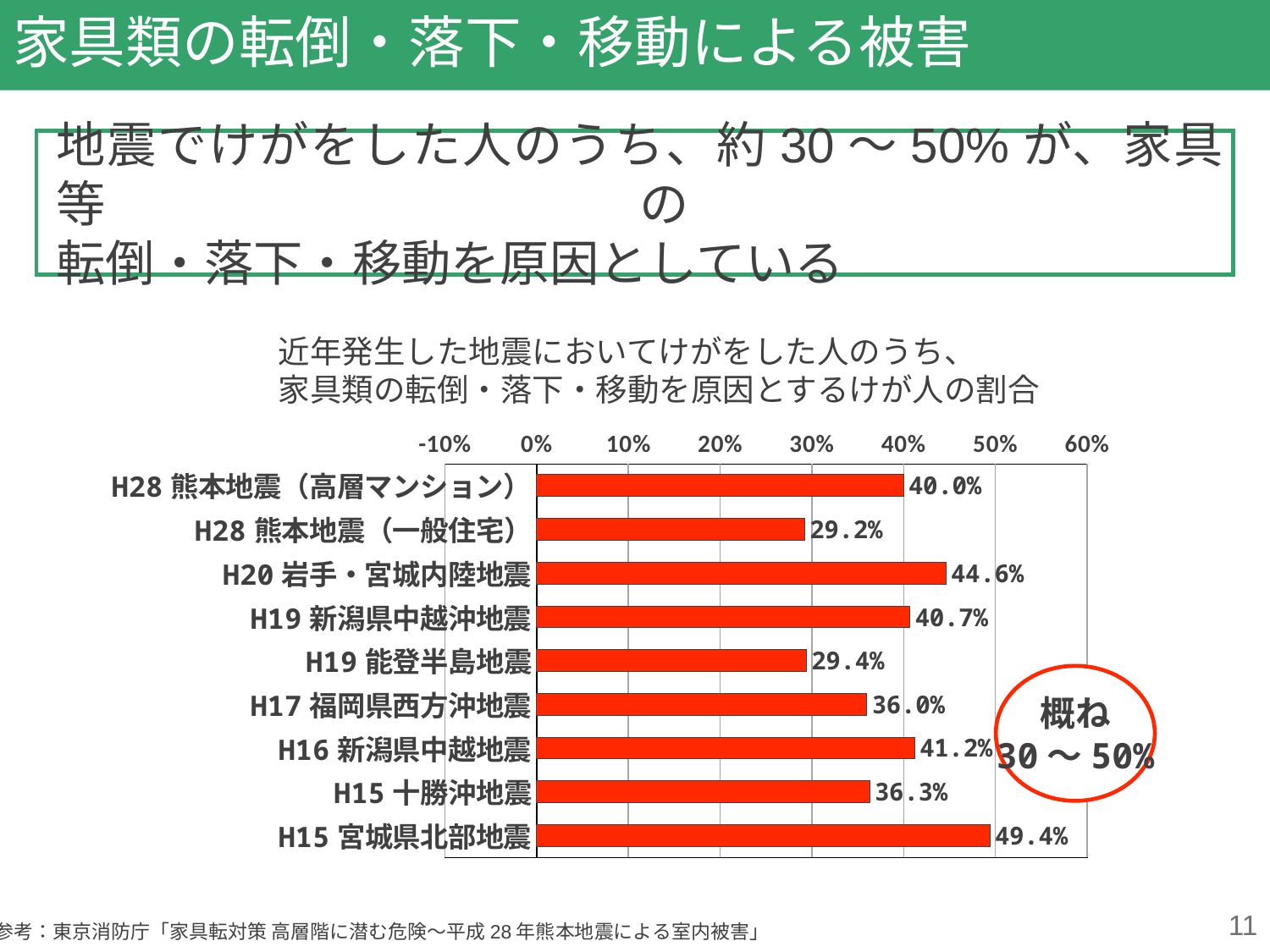

# 家具類の転倒・落下・移動による被害
地震でけがをした人のうち、約30～50%が、家具等の
転倒・落下・移動を原因としている
近年発生した地震においてけがをした人のうち、
家具類の転倒・落下・移動を原因とするけが人の割合

### Chart

| Category |  |
|---|---|
| H28熊本地震（高層マンション） | 0.4 |
| H28熊本地震（一般住宅） | 0.292 |
| H20岩手・宮城内陸地震 | 0.446 |
| H19新潟県中越沖地震 | 0.407 |
| H19能登半島地震 | 0.294 |
| H17福岡県西方沖地震 | 0.36 |
| H16新潟県中越地震 | 0.412 |
| H15十勝沖地震 | 0.363 |
| H15宮城県北部地震 | 0.494 |
概ね
30～50%
11
参考：東京消防庁「家具転対策 高層階に潜む危険～平成28年熊本地震による室内被害」